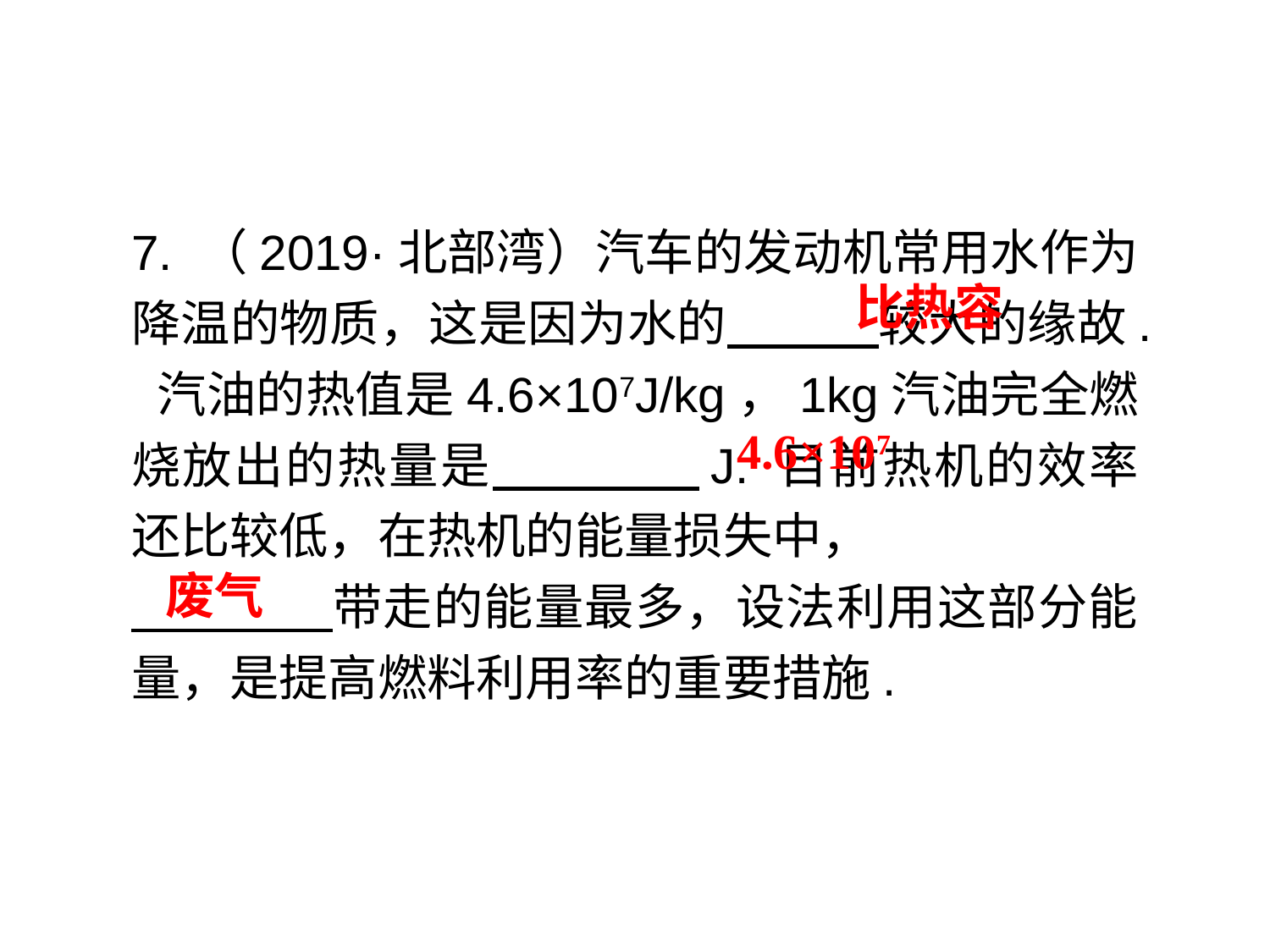

7. （2019·北部湾）汽车的发动机常用水作为降温的物质，这是因为水的         　较大的缘故. 汽油的热值是4.6×107J/kg，1kg汽油完全燃烧放出的热量是　　　　J. 目前热机的效率还比较低，在热机的能量损失中，
　　　　带走的能量最多，设法利用这部分能量，是提高燃料利用率的重要措施.
比热容
 4.6×107
废气